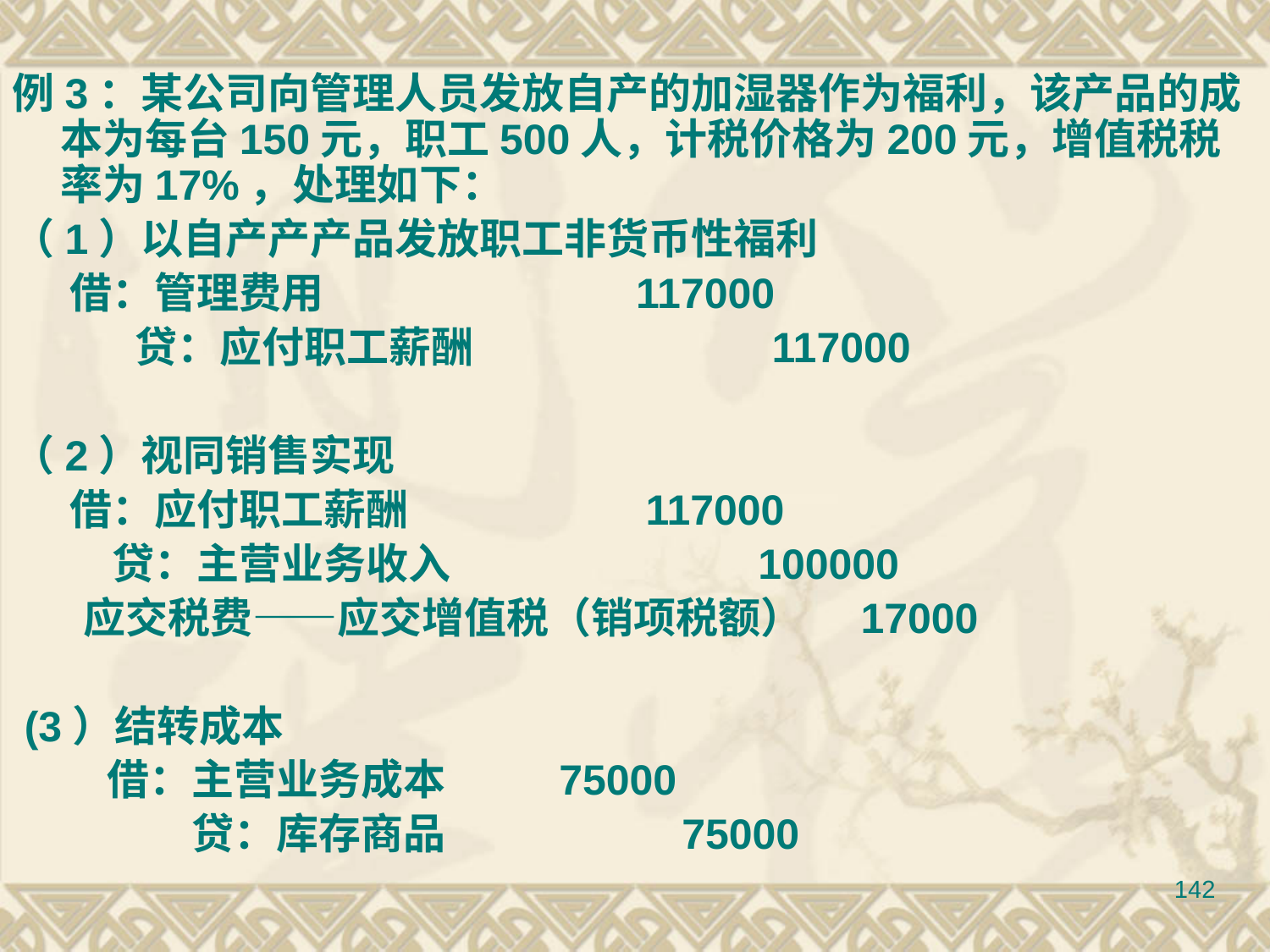

例3：某公司向管理人员发放自产的加湿器作为福利，该产品的成本为每台150元，职工500人，计税价格为200元，增值税税率为17%，处理如下：
（1）以自产产产品发放职工非货币性福利
     借：管理费用　　　　　　     117000
　　    贷：应付职工薪酬　　　　　        117000

（2）视同销售实现
     借：应付职工薪酬　　　　      117000
　      贷：主营业务收入　　　　　         100000
　   应交税费——应交增值税（销项税额）     17000

 (3）结转成本
　　 借：主营业务成本　　  75000
　　　　 贷：库存商品　　　      　75000

142